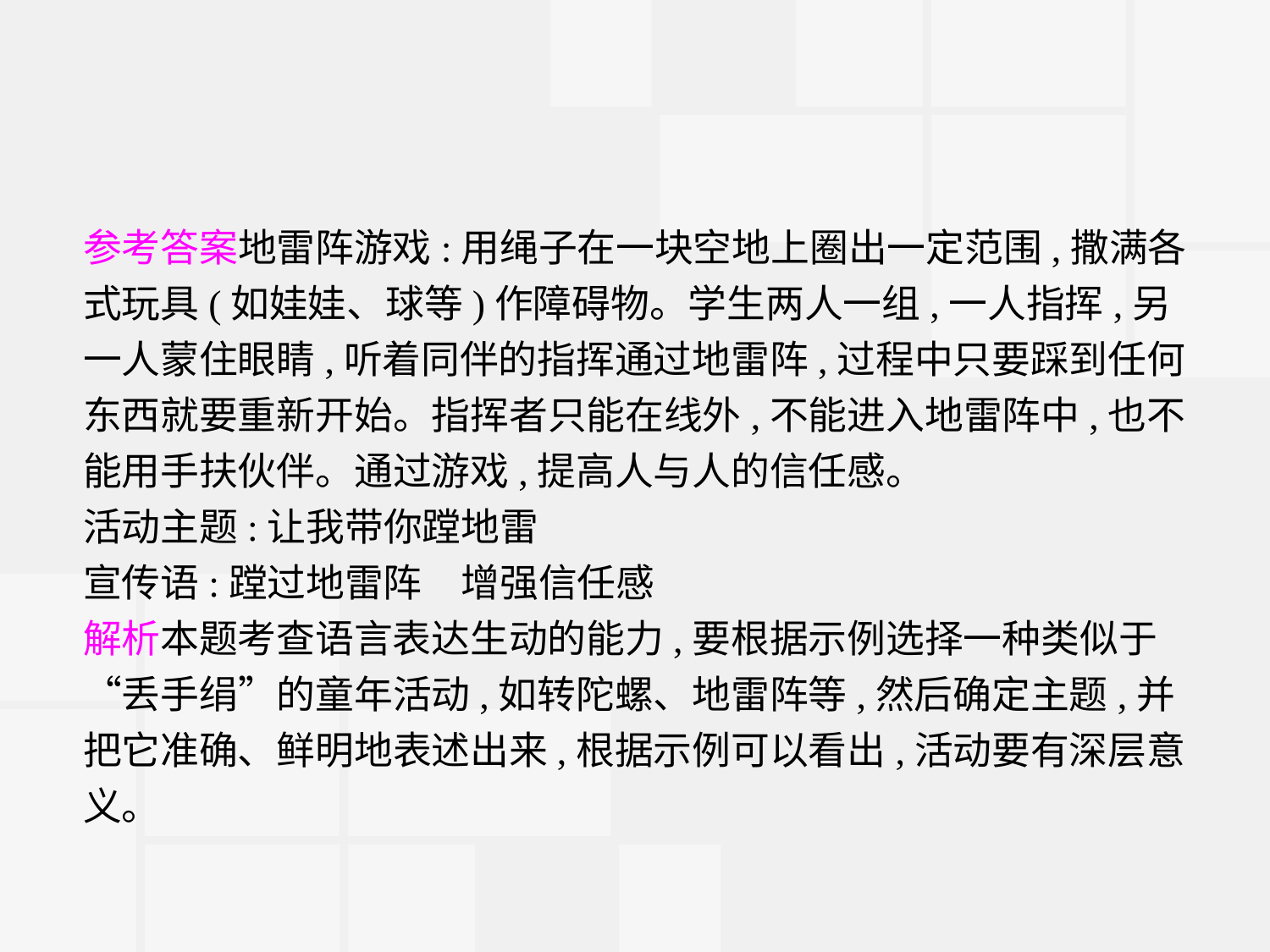

参考答案地雷阵游戏:用绳子在一块空地上圈出一定范围,撒满各式玩具(如娃娃、球等)作障碍物。学生两人一组,一人指挥,另一人蒙住眼睛,听着同伴的指挥通过地雷阵,过程中只要踩到任何东西就要重新开始。指挥者只能在线外,不能进入地雷阵中,也不能用手扶伙伴。通过游戏,提高人与人的信任感。
活动主题:让我带你蹚地雷
宣传语:蹚过地雷阵　增强信任感
解析本题考查语言表达生动的能力,要根据示例选择一种类似于“丢手绢”的童年活动,如转陀螺、地雷阵等,然后确定主题,并把它准确、鲜明地表述出来,根据示例可以看出,活动要有深层意义。